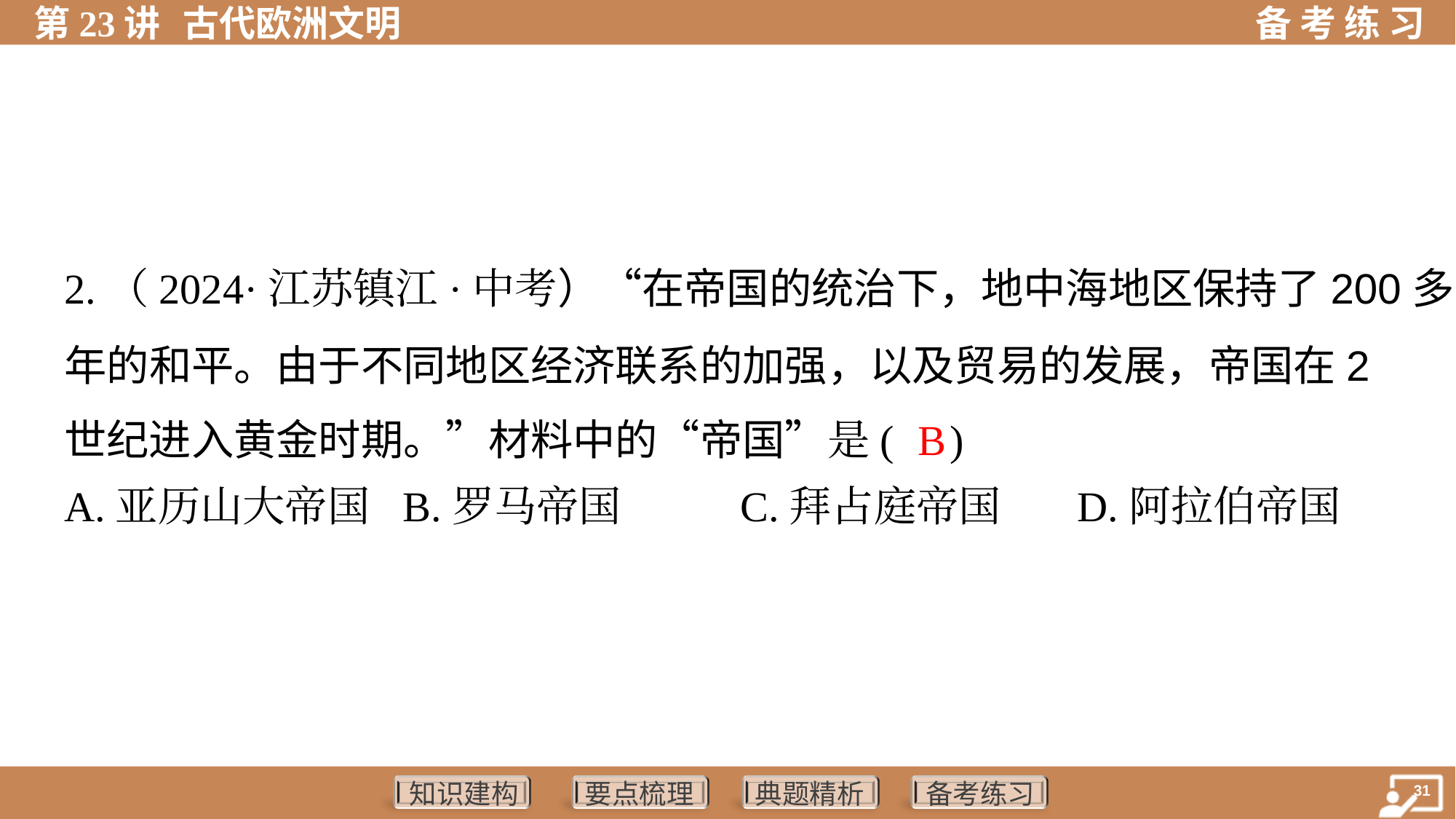

2.（2024·江苏镇江·中考）“在帝国的统治下，地中海地区保持了200多
年的和平。由于不同地区经济联系的加强，以及贸易的发展，帝国在2
世纪进入黄金时期。”材料中的“帝国”是(     )
  B
A.亚历山大帝国	B.罗马帝国	C.拜占庭帝国	D.阿拉伯帝国